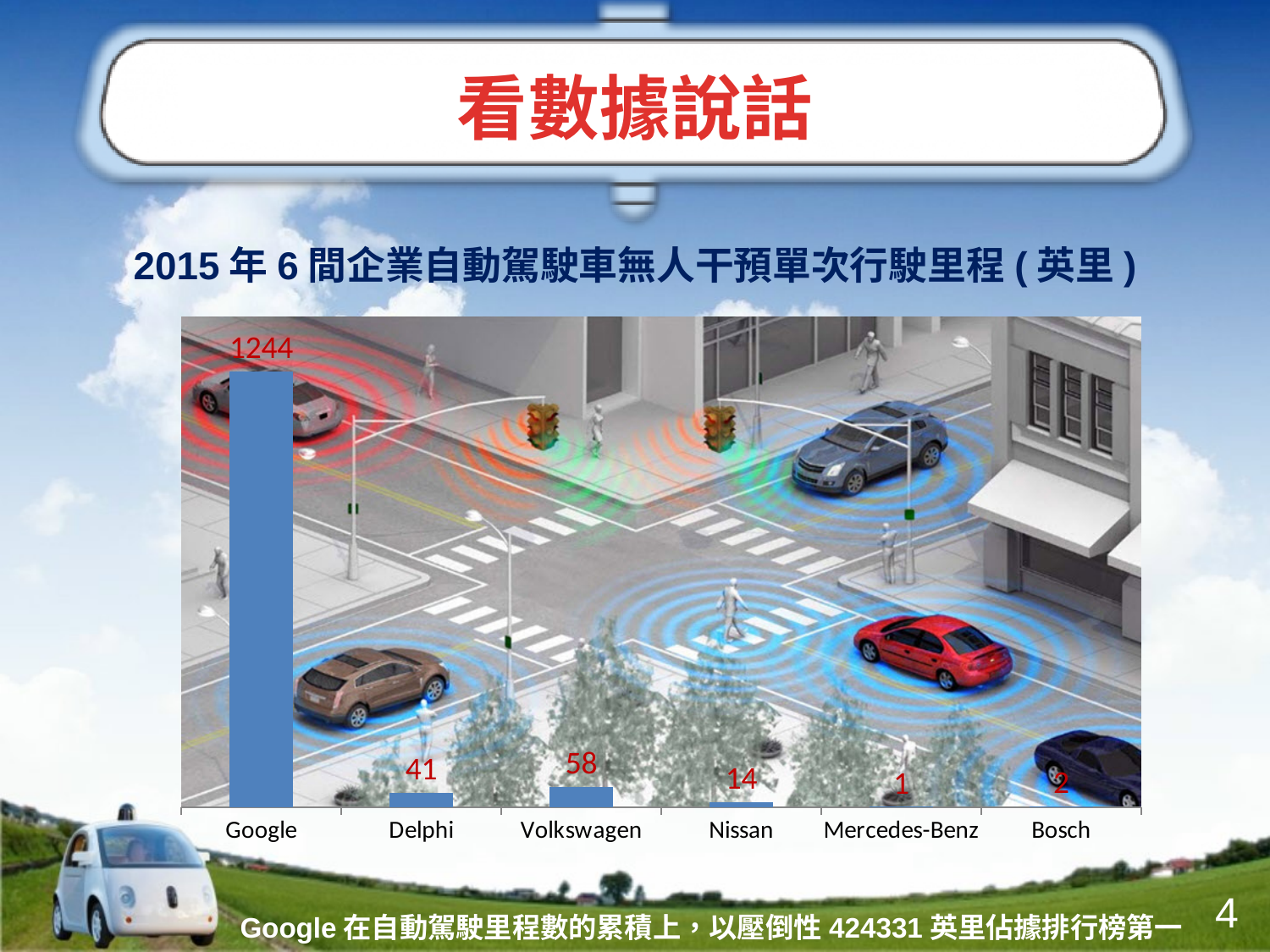

# 看數據說話
2015年6間企業自動駕駛車無人干預單次行駛里程(英里)

### Chart

| Category | 累計路程 |
|---|---|
| Google | 1244.0 |
| Delphi | 41.0 |
| Volkswagen | 58.0 |
| Nissan | 14.0 |
| Mercedes-Benz | 1.0 |
| Bosch | 2.0 |
4
Google在自動駕駛里程數的累積上，以壓倒性424331英里佔據排行榜第一